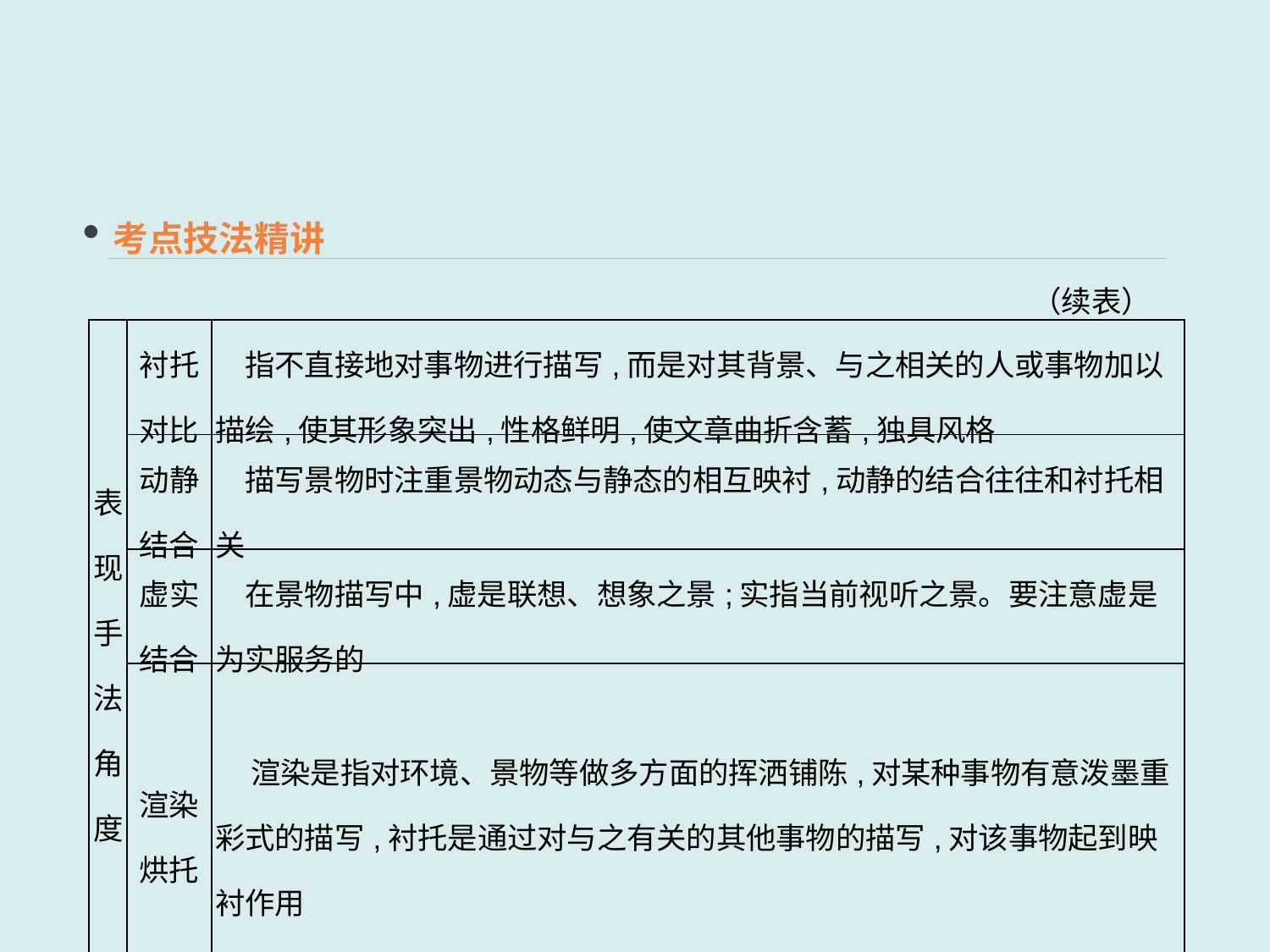

考点技法精讲

（续表）
| 表现 手法角度 | 衬托 对比 | 指不直接地对事物进行描写,而是对其背景、与之相关的人或事物加以描绘,使其形象突出,性格鲜明,使文章曲折含蓄,独具风格 |
| --- | --- | --- |
|  | 动静 结合 | 描写景物时注重景物动态与静态的相互映衬,动静的结合往往和衬托相关 |
|  | 虚实 结合 | 在景物描写中,虚是联想、想象之景;实指当前视听之景。要注意虚是为实服务的 |
|  | 渲染 烘托 | 渲染是指对环境、景物等做多方面的挥洒铺陈,对某种事物有意泼墨重彩式的描写,衬托是通过对与之有关的其他事物的描写,对该事物起到映衬作用 |